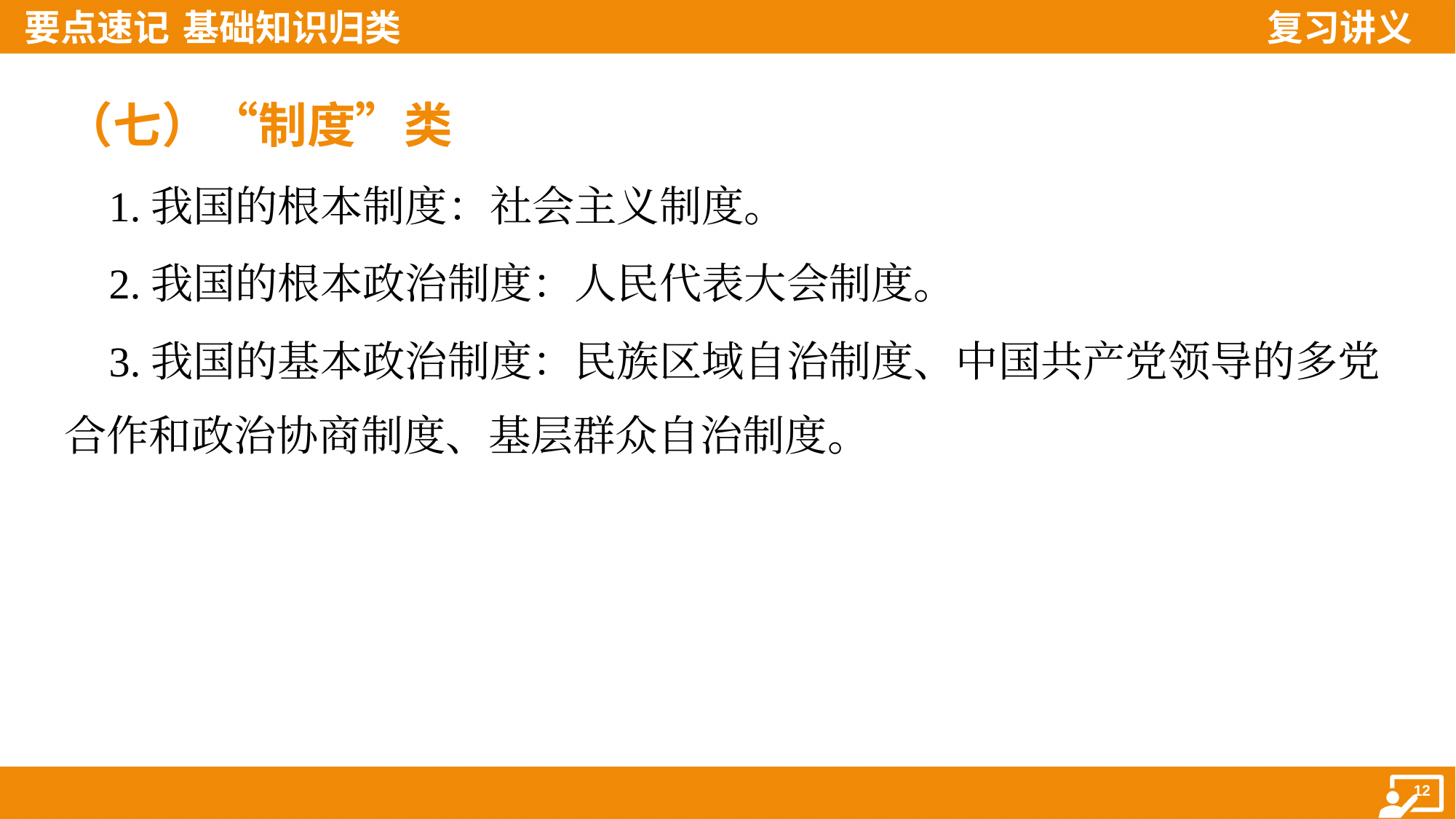

（七）“制度”类
    1.我国的根本制度：社会主义制度。
    2.我国的根本政治制度：人民代表大会制度。
    3.我国的基本政治制度：民族区域自治制度、中国共产党领导的多党
合作和政治协商制度、基层群众自治制度。